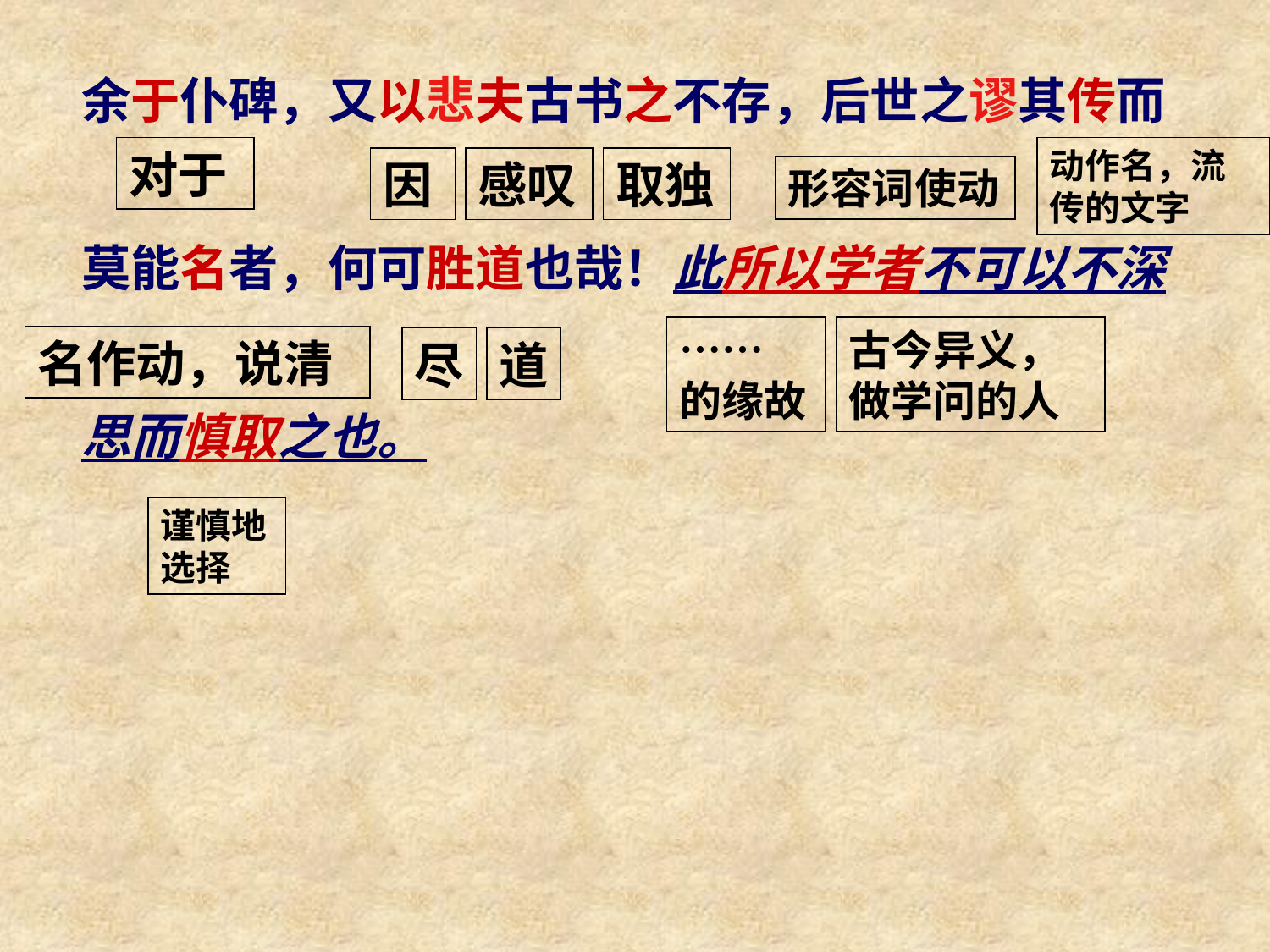

余于仆碑，又以悲夫古书之不存，后世之谬其传而

莫能名者，何可胜道也哉！此所以学者不可以不深

思而慎取之也。

对于
动作名，流传的文字
因
感叹
取独
形容词使动
……的缘故
古今异义，做学问的人
名作动，说清
尽
道
谨慎地选择